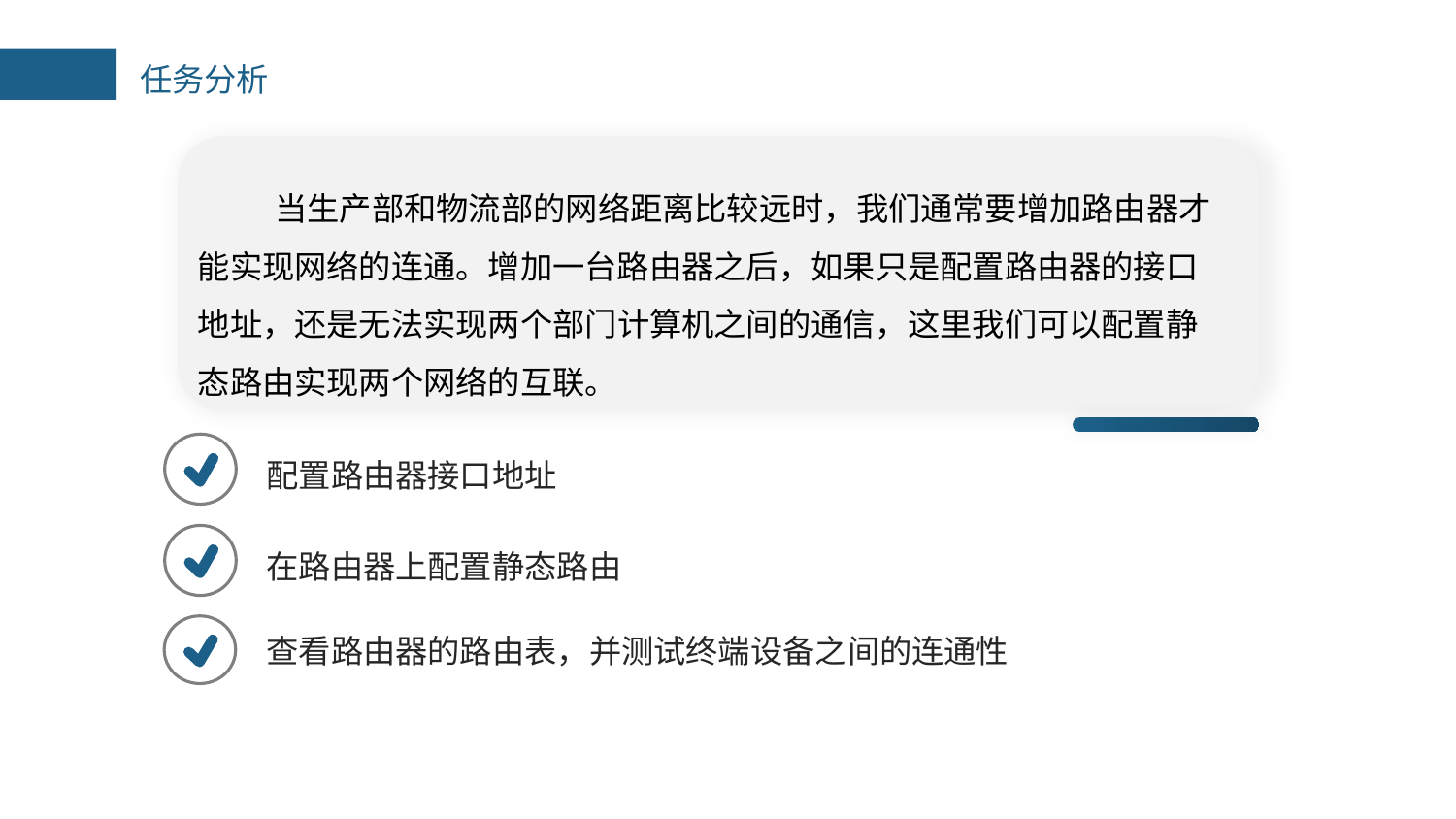

任务分析

当生产部和物流部的网络距离比较远时，我们通常要增加路由器才能实现网络的连通。增加一台路由器之后，如果只是配置路由器的接口地址，还是无法实现两个部门计算机之间的通信，这里我们可以配置静态路由实现两个网络的互联。

配置路由器接口地址

在路由器上配置静态路由

查看路由器的路由表，并测试终端设备之间的连通性